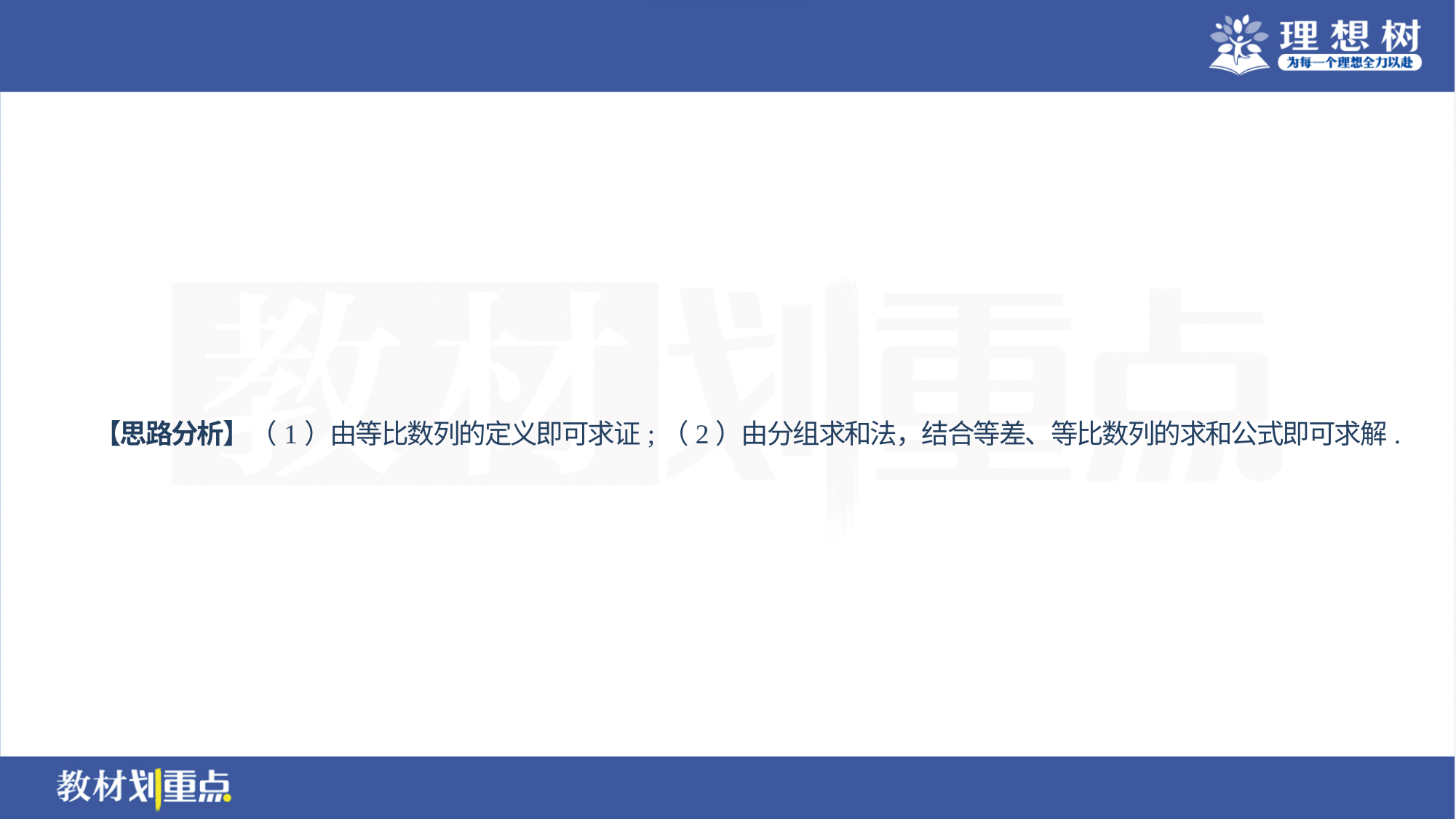

【思路分析】（1）由等比数列的定义即可求证;（2）由分组求和法，结合等差、等比数列的求和公式即可求解.